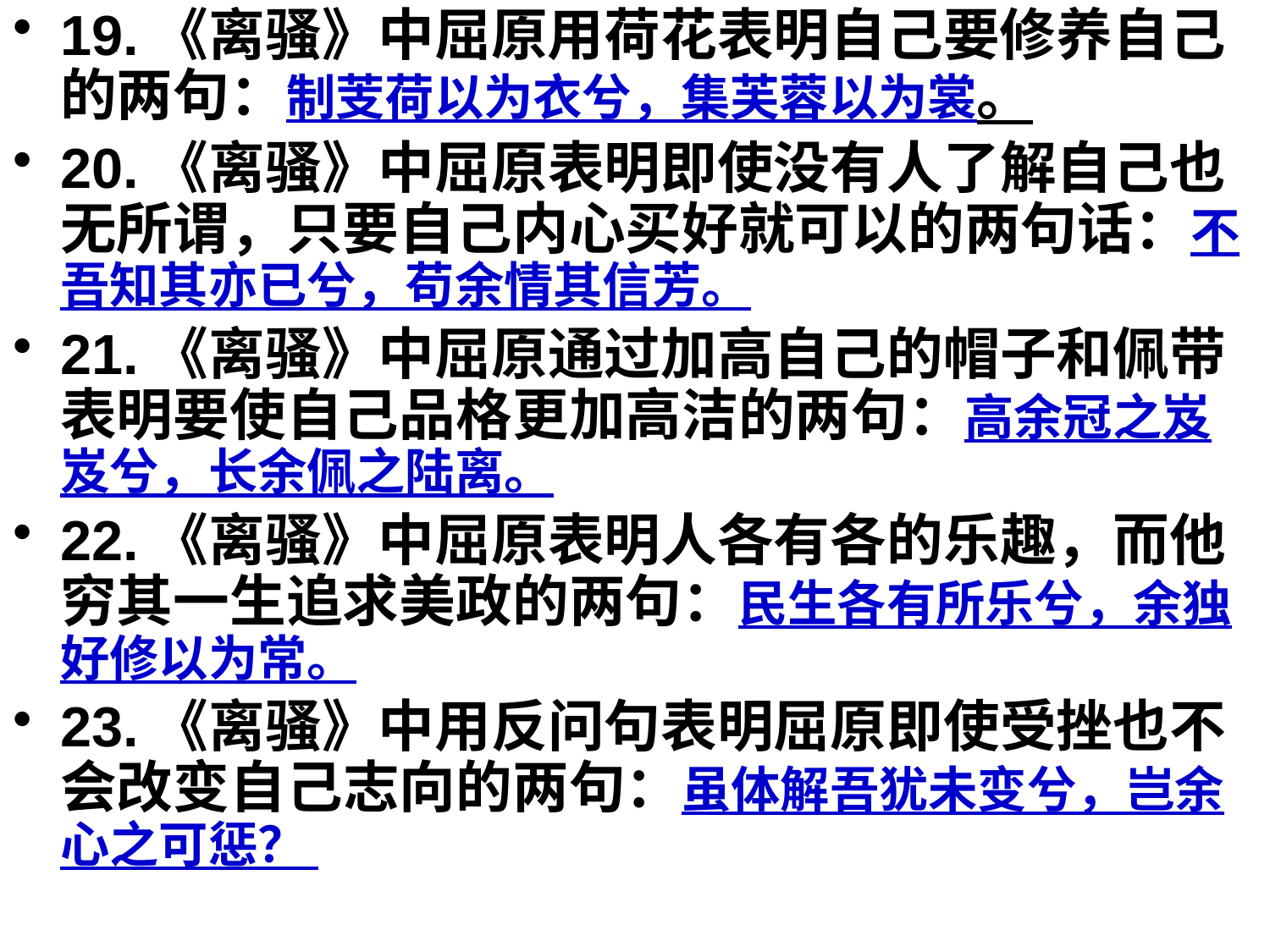

19.《离骚》中屈原用荷花表明自己要修养自己的两句：制芰荷以为衣兮，集芙蓉以为裳。
20.《离骚》中屈原表明即使没有人了解自己也无所谓，只要自己内心买好就可以的两句话：不吾知其亦已兮，苟余情其信芳。
21.《离骚》中屈原通过加高自己的帽子和佩带表明要使自己品格更加高洁的两句：高余冠之岌岌兮，长余佩之陆离。
22.《离骚》中屈原表明人各有各的乐趣，而他穷其一生追求美政的两句：民生各有所乐兮，余独好修以为常。
23.《离骚》中用反问句表明屈原即使受挫也不会改变自己志向的两句：虽体解吾犹未变兮，岂余心之可惩？
#